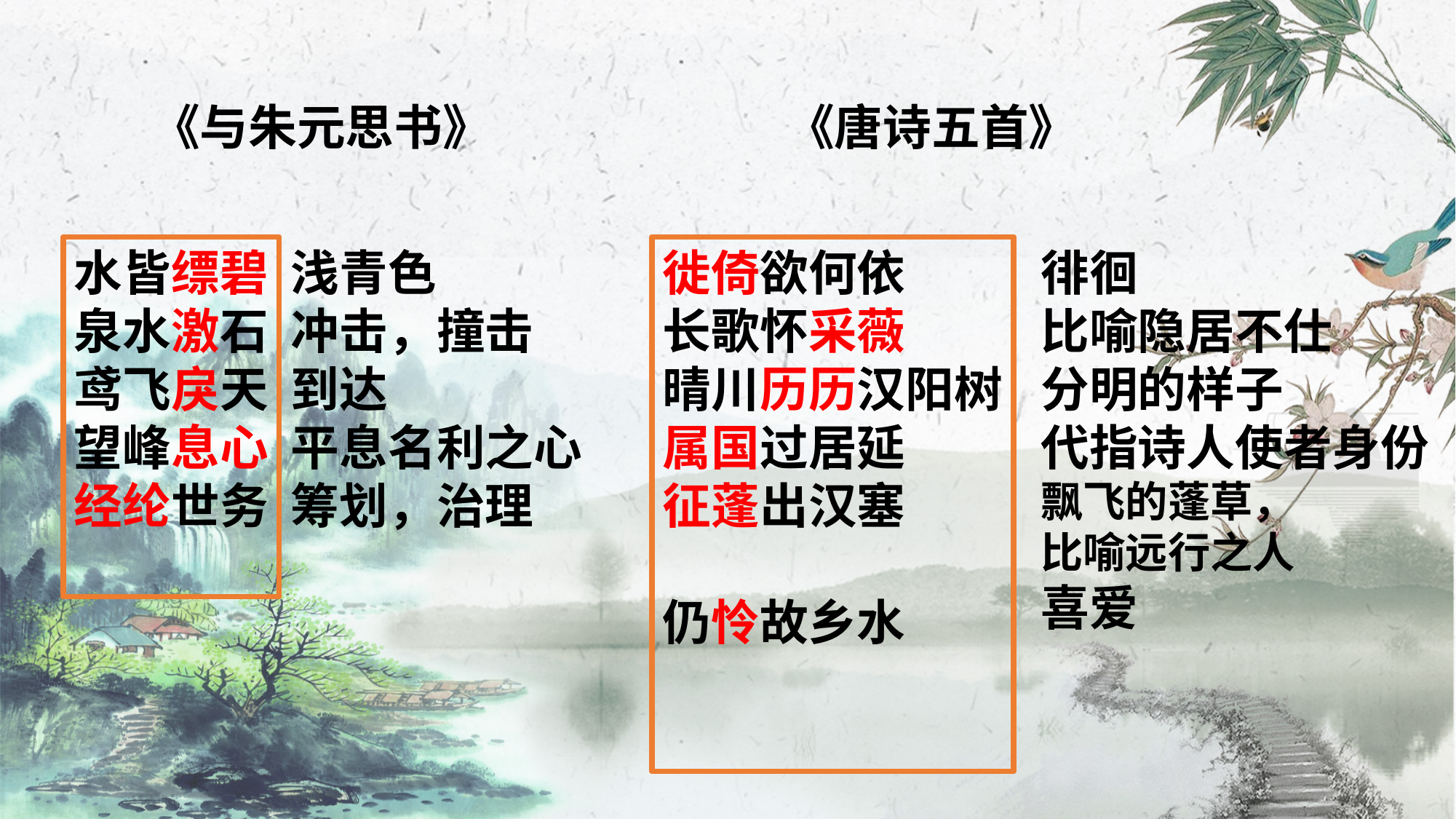

《与朱元思书》

水皆缥碧
泉水激石
鸢飞戾天
望峰息心
经纶世务

《唐诗五首》
徙倚欲何依
长歌怀采薇
晴川历历汉阳树
属国过居延
征蓬出汉塞

仍怜故乡水

浅青色
冲击，撞击
到达
平息名利之心
筹划，治理

徘徊
比喻隐居不仕
分明的样子
代指诗人使者身份
飘飞的蓬草，
比喻远行之人
喜爱